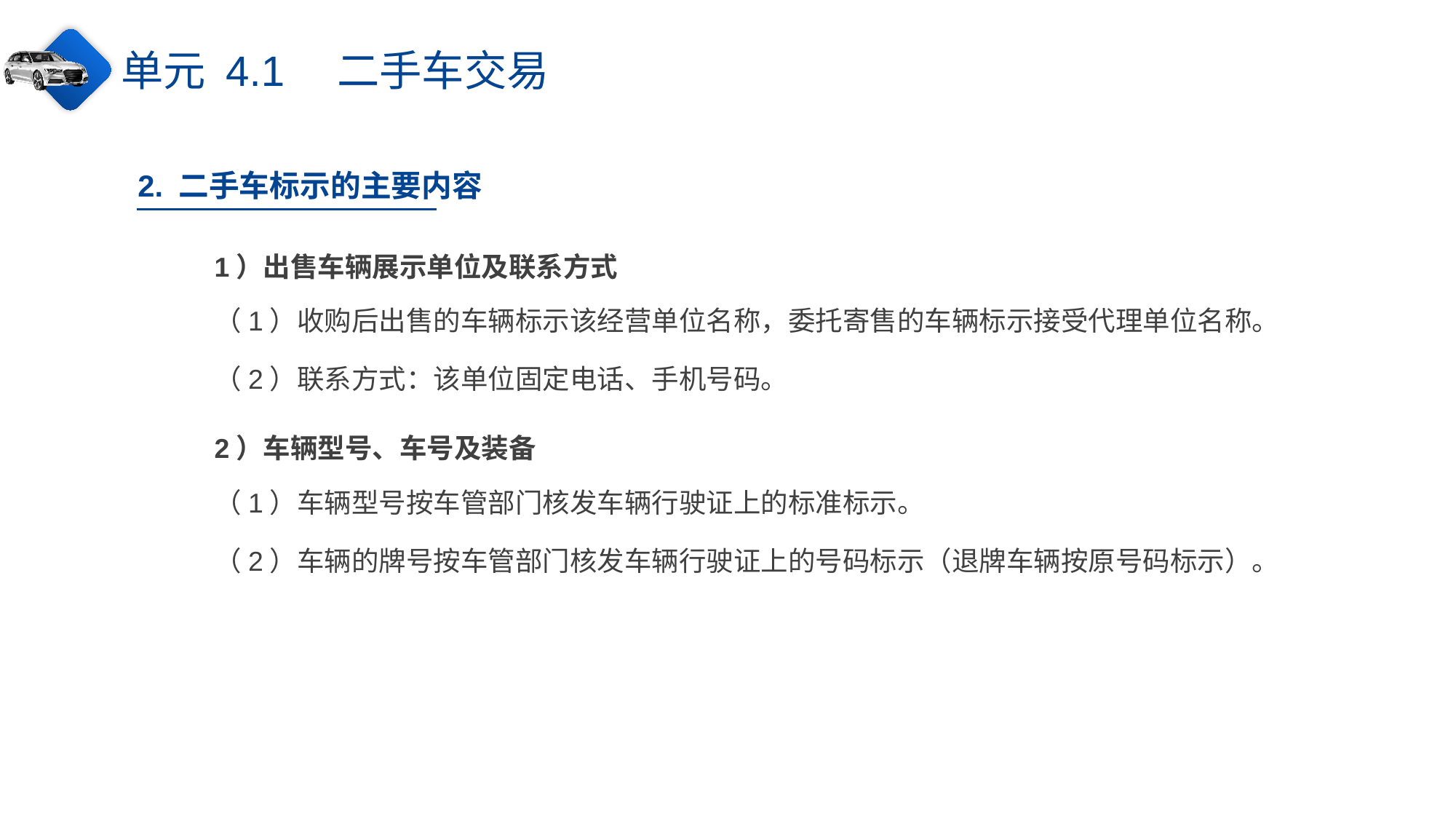

单元 4.1　二手车交易
2. 二手车标示的主要内容
1）出售车辆展示单位及联系方式
（1）收购后出售的车辆标示该经营单位名称，委托寄售的车辆标示接受代理单位名称。
（2）联系方式：该单位固定电话、手机号码。
2）车辆型号、车号及装备
（1）车辆型号按车管部门核发车辆行驶证上的标准标示。
（2）车辆的牌号按车管部门核发车辆行驶证上的号码标示（退牌车辆按原号码标示）。